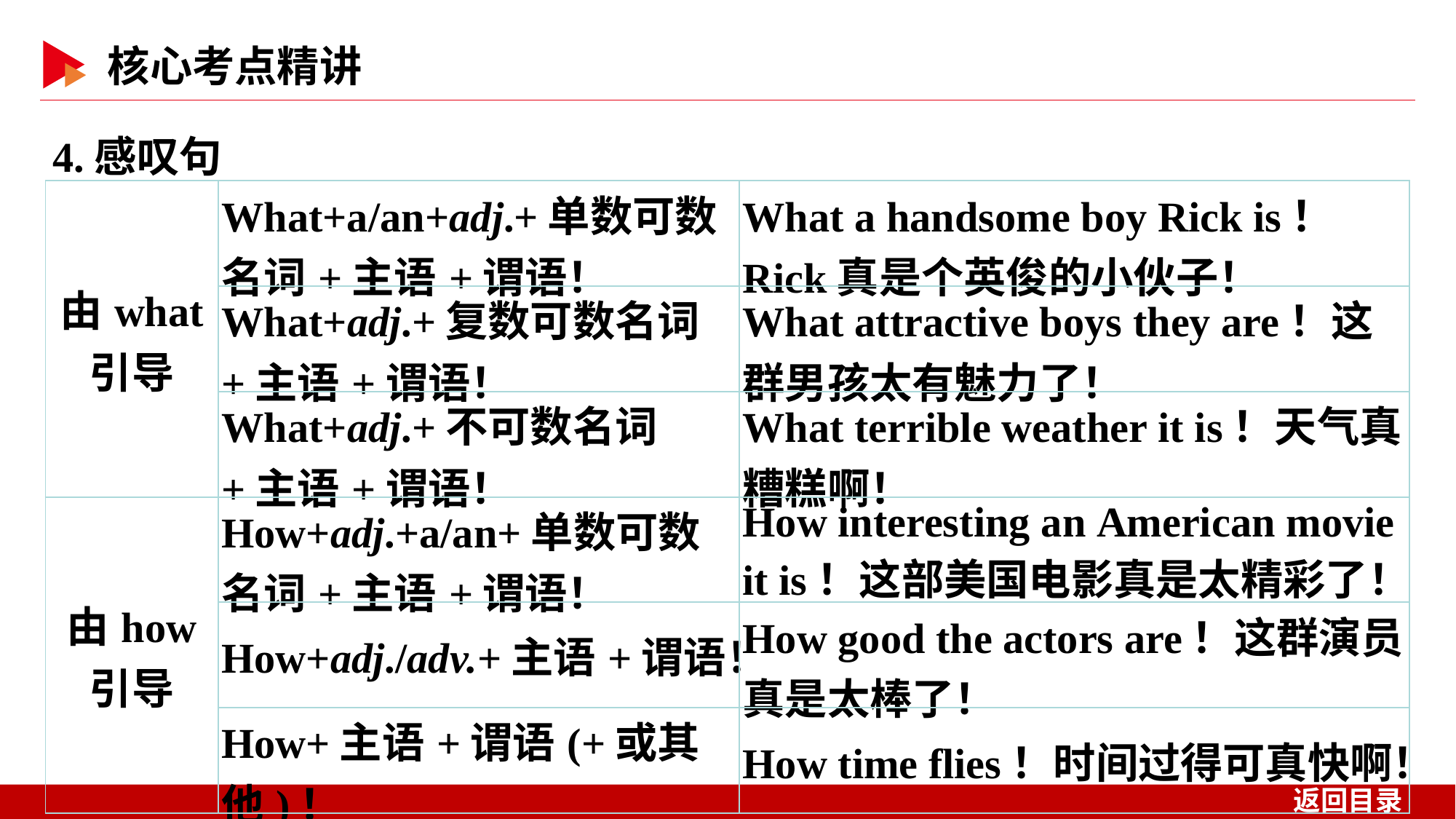

4.感叹句
| 由what 引导 | What+a/an+adj.+单数可数名词+主语+谓语！ | What a handsome boy Rick is！Rick真是个英俊的小伙子！ |
| --- | --- | --- |
|  | What+adj.+复数可数名词+主语+谓语！ | What attractive boys they are！这群男孩太有魅力了！ |
|  | What+adj.+不可数名词+主语+谓语！ | What terrible weather it is！天气真糟糕啊！ |
| 由how 引导 | How+adj.+a/an+单数可数名词+主语+谓语！ | How interesting an American movie it is！这部美国电影真是太精彩了！ |
|  | How+adj./adv.+主语+谓语！ | How good the actors are！这群演员真是太棒了！ |
|  | How+主语+谓语(+或其他)！ | How time flies！时间过得可真快啊！ |